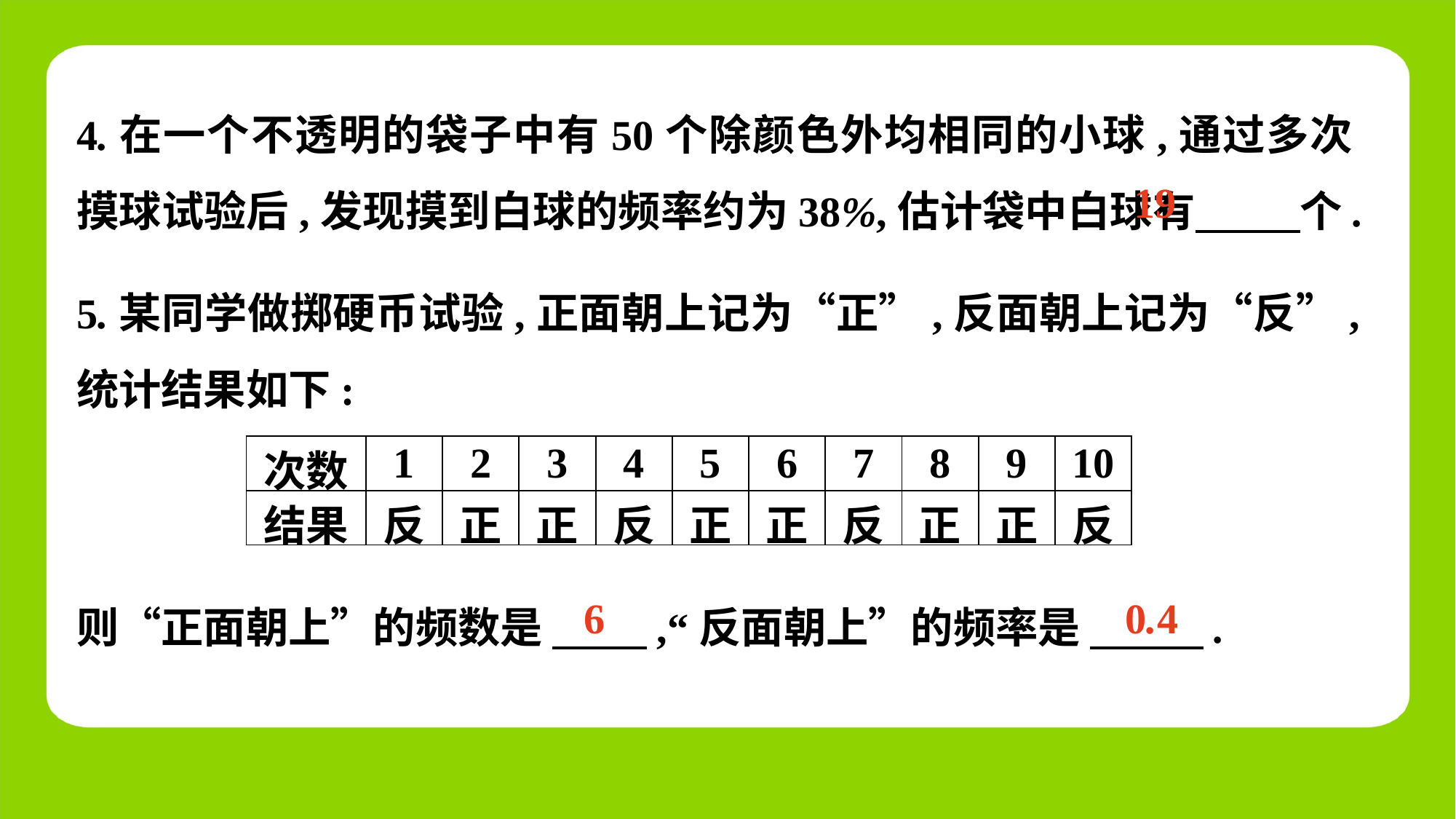

4.在一个不透明的袋子中有50个除颜色外均相同的小球,通过多次摸球试验后,发现摸到白球的频率约为38%,估计袋中白球有　  　个.
19
5.某同学做掷硬币试验,正面朝上记为“正”,反面朝上记为“反”,统计结果如下:
| 次数 | 1 | 2 | 3 | 4 | 5 | 6 | 7 | 8 | 9 | 10 |
| --- | --- | --- | --- | --- | --- | --- | --- | --- | --- | --- |
| 结果 | 反 | 正 | 正 | 反 | 正 | 正 | 反 | 正 | 正 | 反 |
则“正面朝上”的频数是 　 　,“反面朝上”的频率是 　   　.
6
0.4